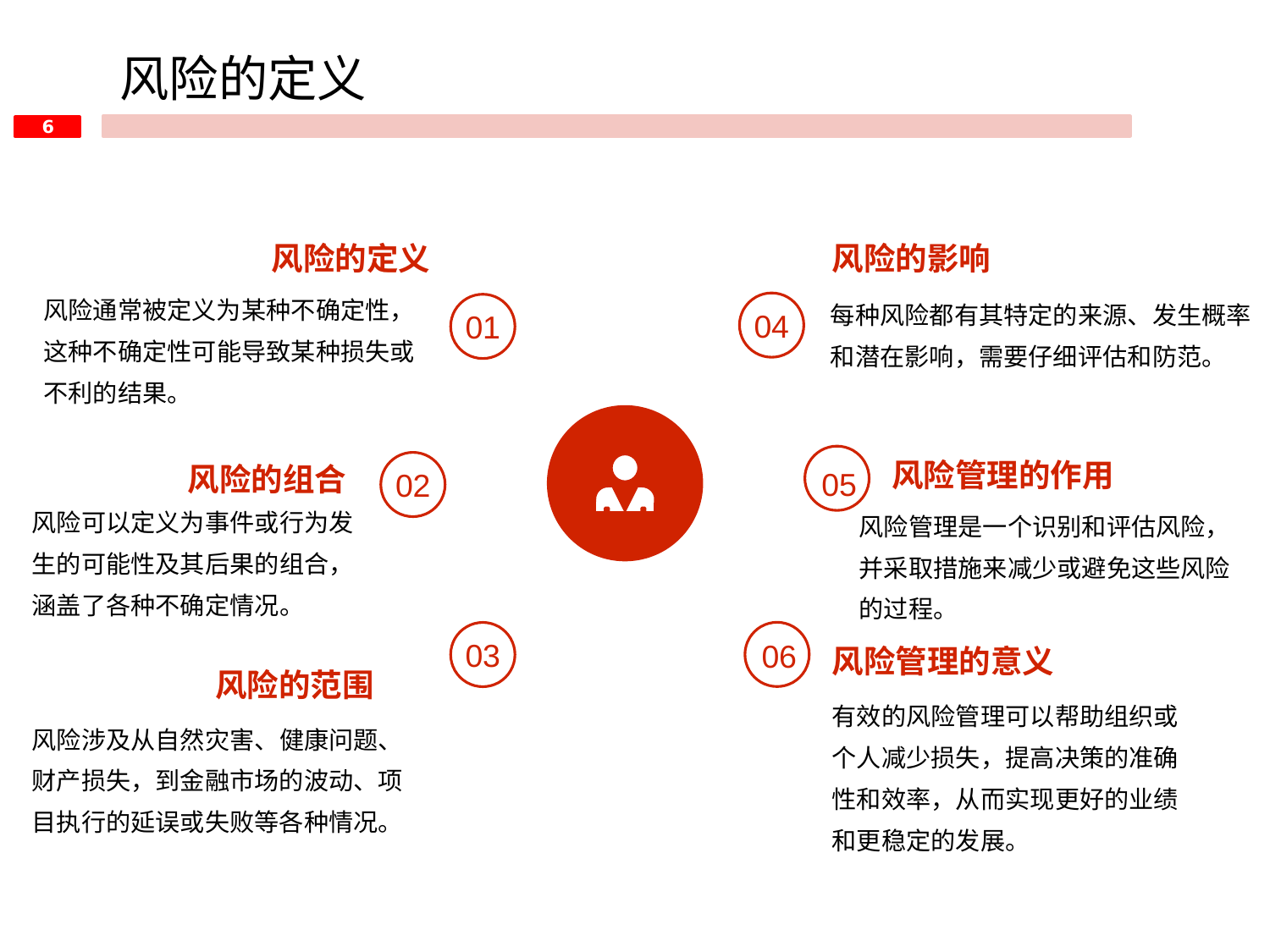

风险的定义
6
风险的定义
风险的影响
风险通常被定义为某种不确定性，这种不确定性可能导致某种损失或不利的结果。
每种风险都有其特定的来源、发生概率和潜在影响，需要仔细评估和防范。

04
01

风险管理的作用

风险的组合

05
02
风险可以定义为事件或行为发生的可能性及其后果的组合，涵盖了各种不确定情况。
风险管理是一个识别和评估风险，并采取措施来减少或避免这些风险的过程。

03
06
风险管理的意义
风险的范围
有效的风险管理可以帮助组织或个人减少损失，提高决策的准确性和效率，从而实现更好的业绩和更稳定的发展。
风险涉及从自然灾害、健康问题、财产损失，到金融市场的波动、项目执行的延误或失败等各种情况。